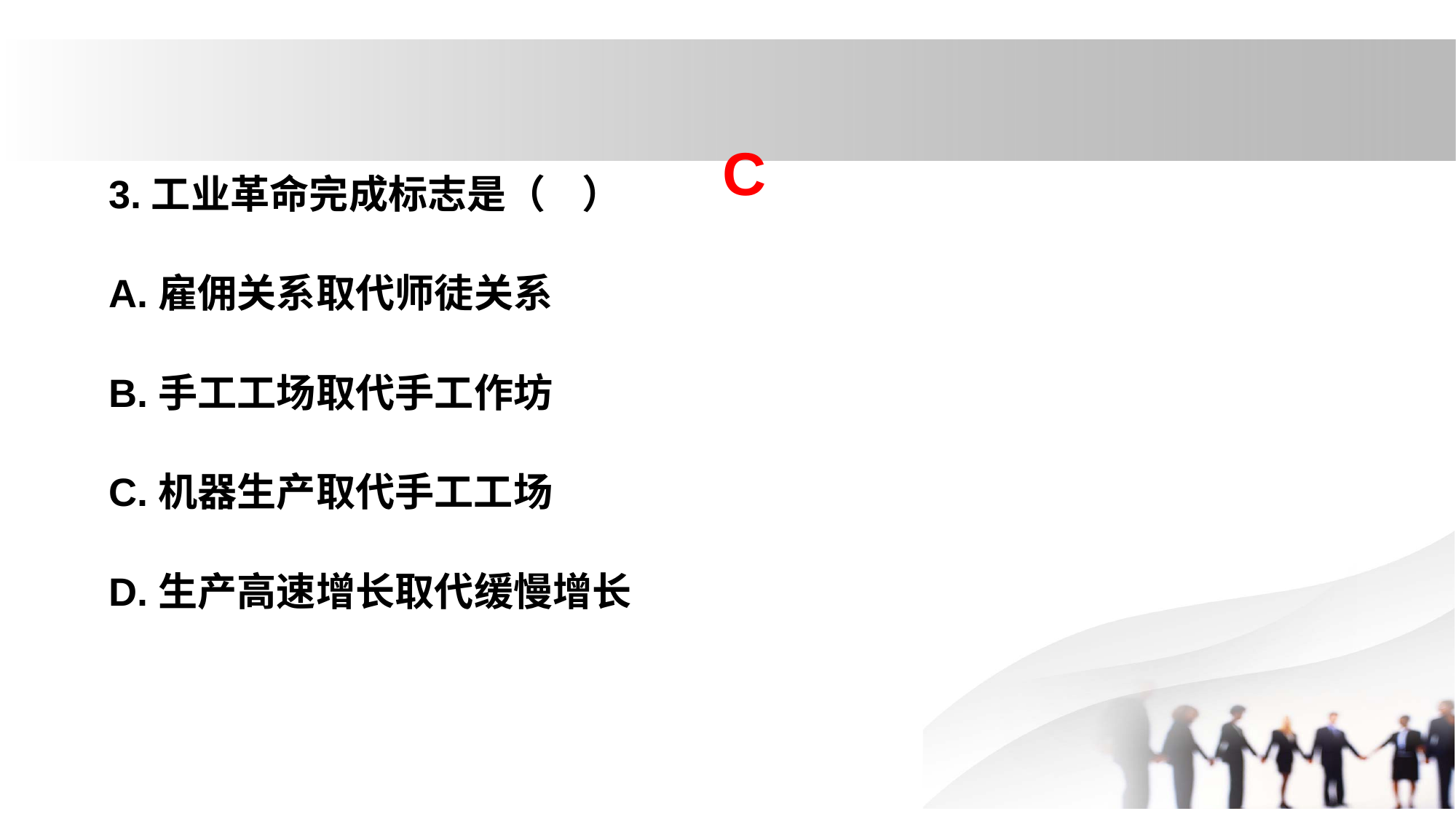

3.工业革命完成标志是（    ）
A.雇佣关系取代师徒关系
B.手工工场取代手工作坊
C.机器生产取代手工工场
D.生产高速增长取代缓慢增长
C